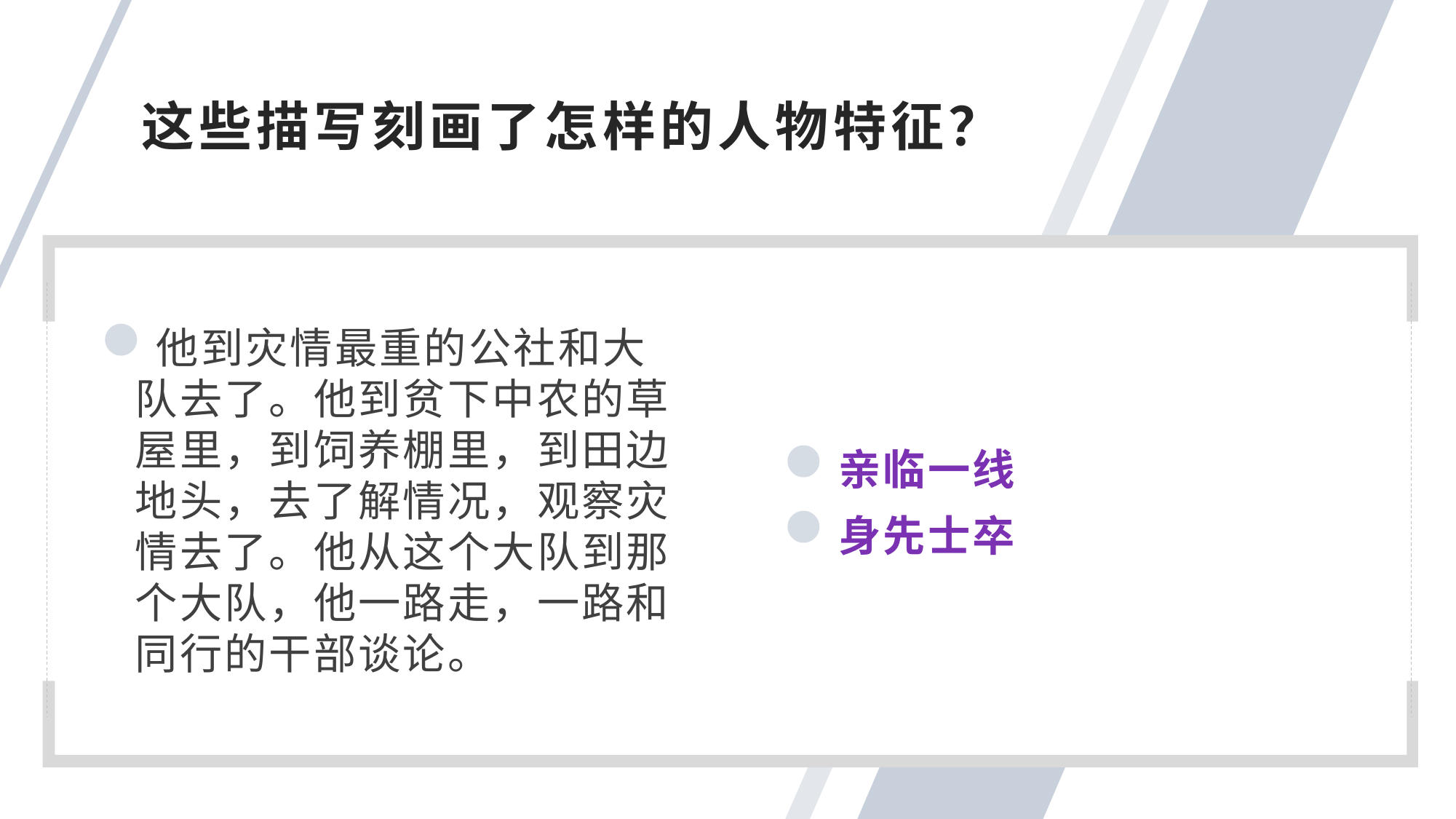

这些描写刻画了怎样的人物特征？

他到灾情最重的公社和大队去了。他到贫下中农的草屋里，到饲养棚里，到田边地头，去了解情况，观察灾情去了。他从这个大队到那个大队，他一路走，一路和同行的干部谈论。
亲临一线
身先士卒